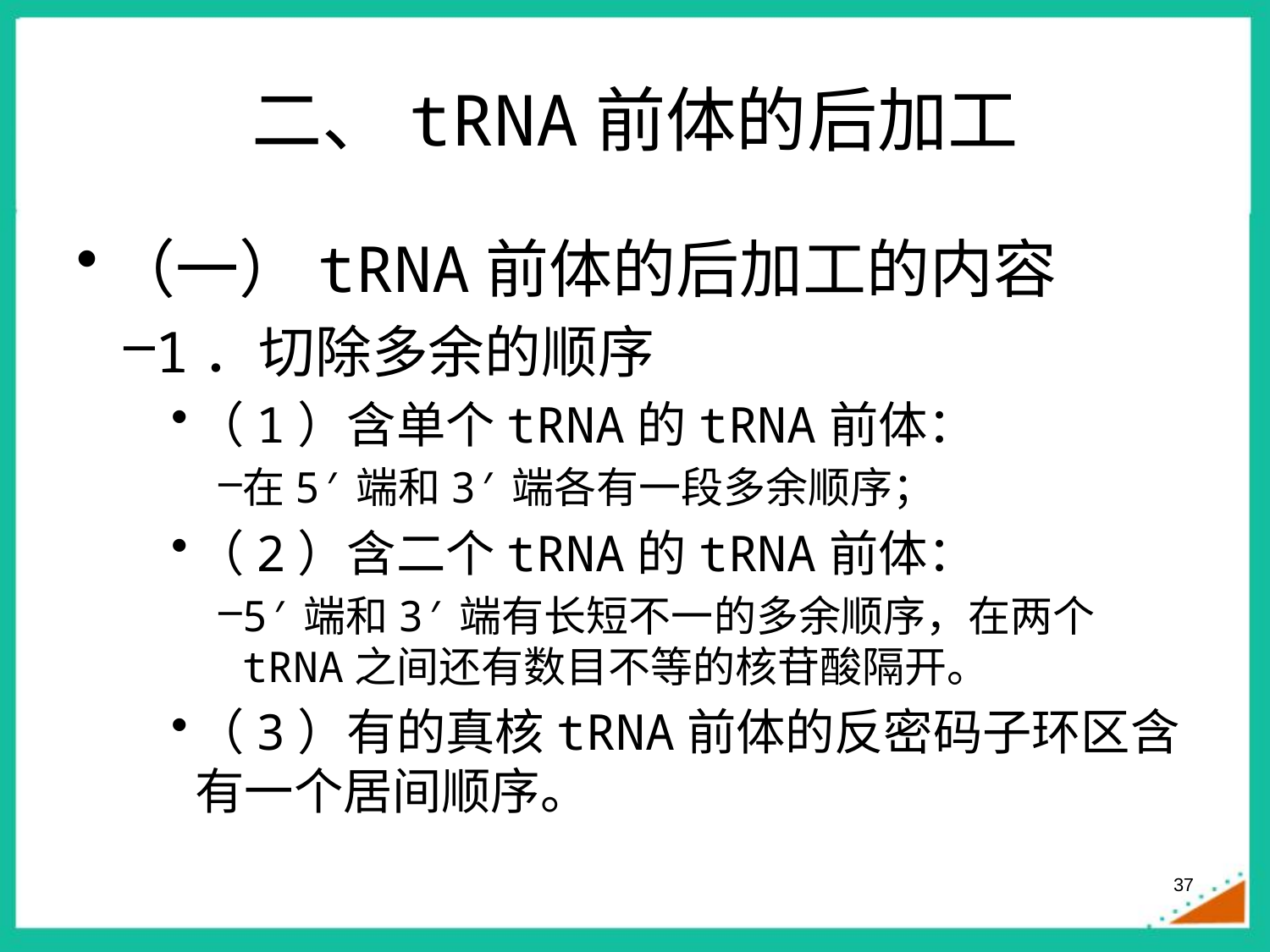

# 二、tRNA前体的后加工
（一）tRNA前体的后加工的内容
1．切除多余的顺序
（1）含单个tRNA的tRNA前体：
在5′端和3′端各有一段多余顺序；
（2）含二个tRNA的tRNA前体：
5′端和3′端有长短不一的多余顺序，在两个tRNA之间还有数目不等的核苷酸隔开。
（3）有的真核tRNA前体的反密码子环区含有一个居间顺序。
37